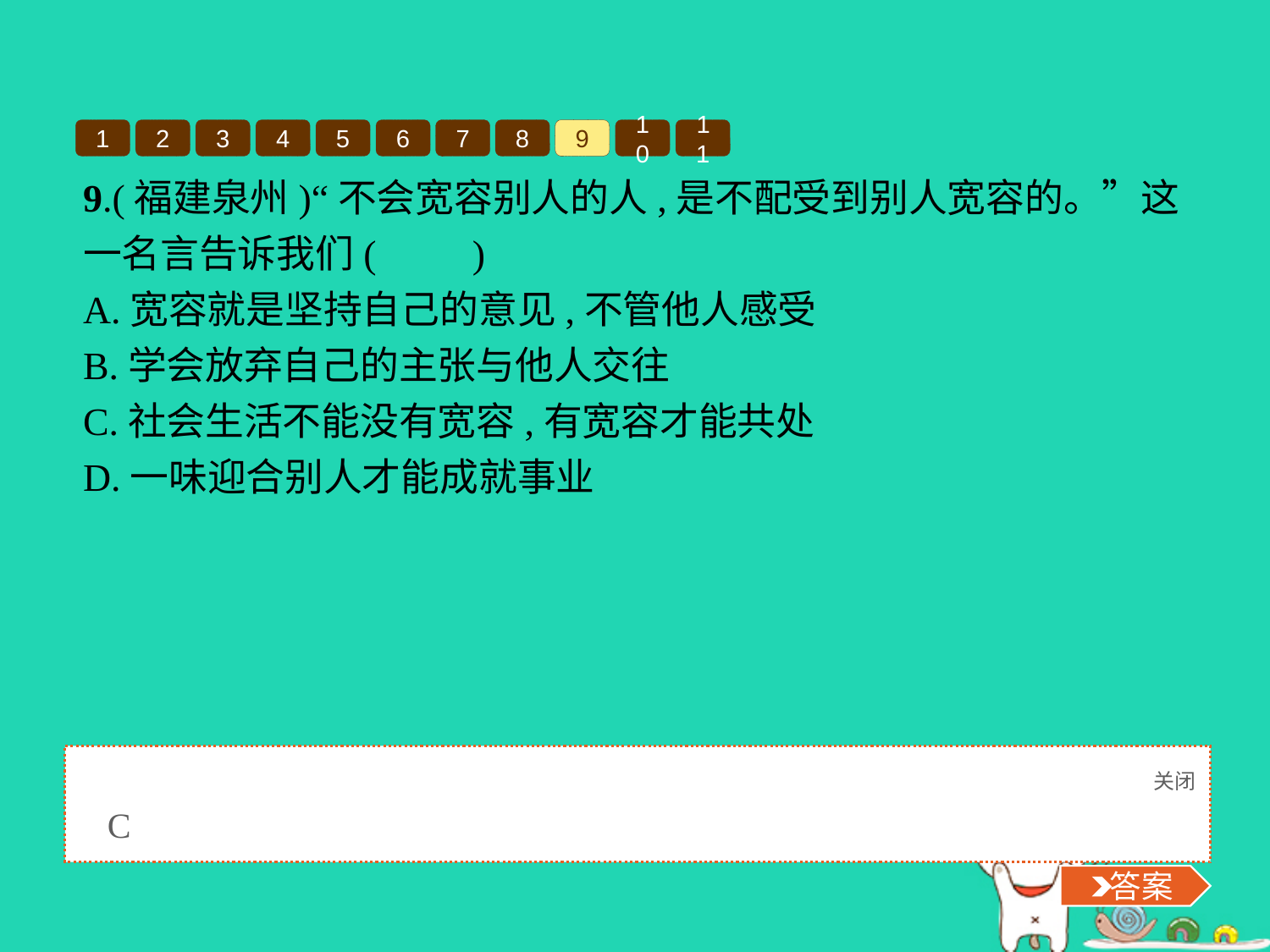

1
2
3
4
5
6
7
8
9
10
11
9.(福建泉州)“不会宽容别人的人,是不配受到别人宽容的。”这一名言告诉我们(　　)
A.宽容就是坚持自己的意见,不管他人感受
B.学会放弃自己的主张与他人交往
C.社会生活不能没有宽容,有宽容才能共处
D.一味迎合别人才能成就事业

关闭
  答案

C
  答案